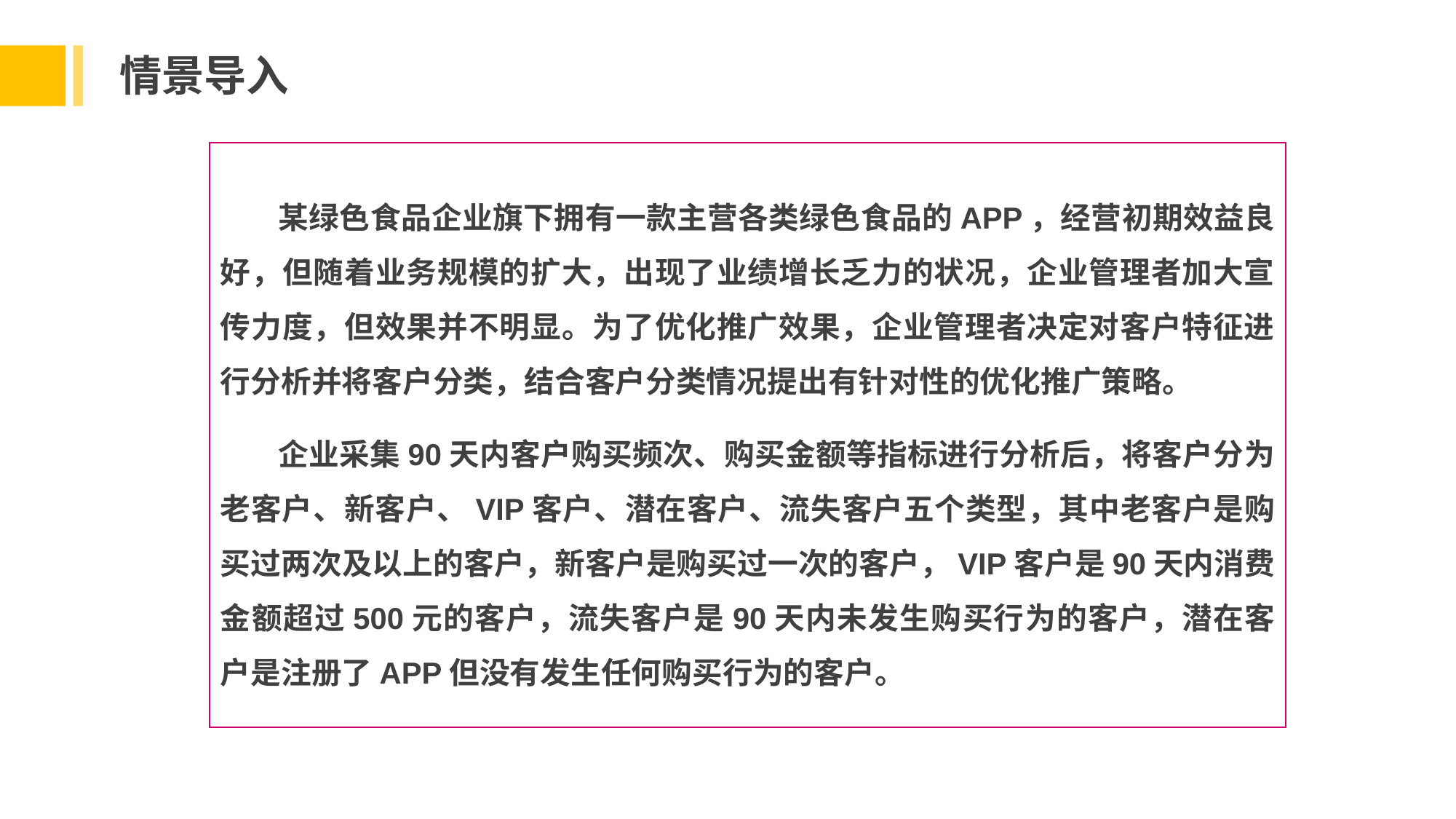

情景导入

       某绿色食品企业旗下拥有一款主营各类绿色食品的APP，经营初期效益良好，但随着业务规模的扩大，出现了业绩增长乏力的状况，企业管理者加大宣传力度，但效果并不明显。为了优化推广效果，企业管理者决定对客户特征进行分析并将客户分类，结合客户分类情况提出有针对性的优化推广策略。
       企业采集90天内客户购买频次、购买金额等指标进行分析后，将客户分为老客户、新客户、VIP客户、潜在客户、流失客户五个类型，其中老客户是购买过两次及以上的客户，新客户是购买过一次的客户，VIP客户是90天内消费金额超过500元的客户，流失客户是90天内未发生购买行为的客户，潜在客户是注册了APP但没有发生任何购买行为的客户。